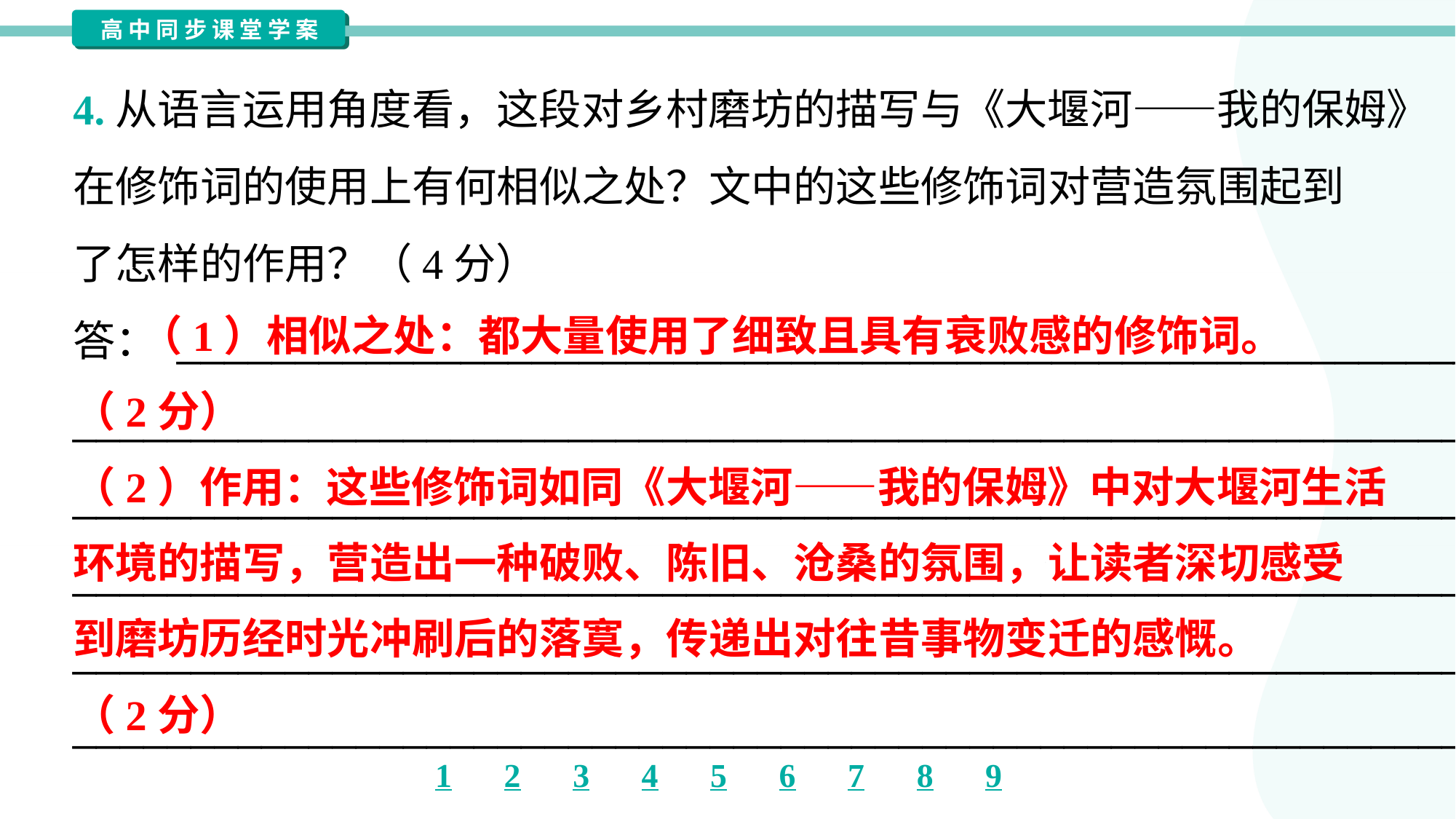

4.从语言运用角度看，这段对乡村磨坊的描写与《大堰河——我的保姆》
在修饰词的使用上有何相似之处？文中的这些修饰词对营造氛围起到
了怎样的作用？（4分）
答： ________________________________________________________
_____________________________________________________________
_____________________________________________________________
_____________________________________________________________
_____________________________________________________________
_____________________________________________________________
      （1）相似之处：都大量使用了细致且具有衰败感的修饰词。
（2分）
（2）作用：这些修饰词如同《大堰河——我的保姆》中对大堰河生活
环境的描写，营造出一种破败、陈旧、沧桑的氛围，让读者深切感受
到磨坊历经时光冲刷后的落寞，传递出对往昔事物变迁的感慨。
（2分）